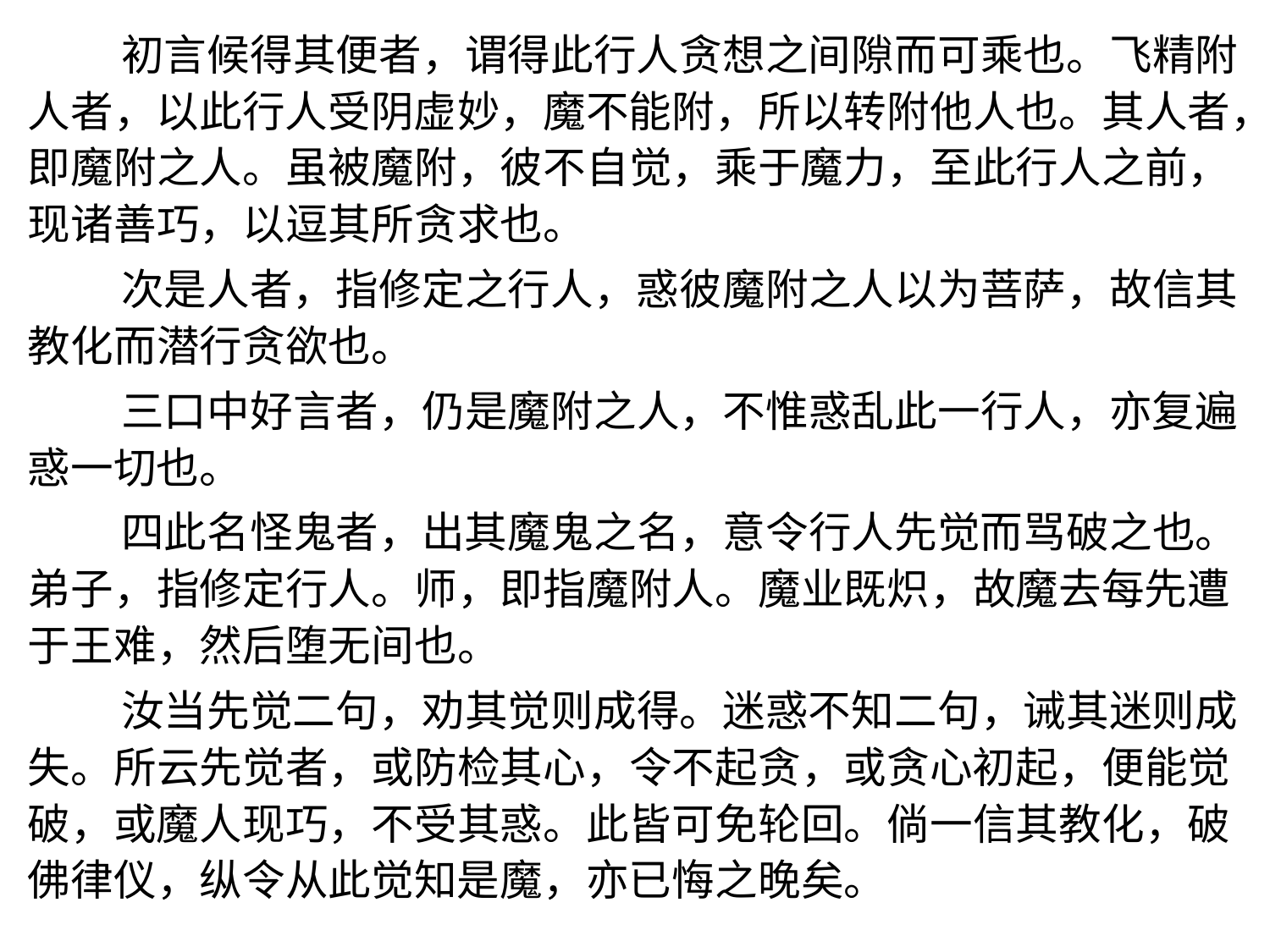

初言候得其便者，谓得此行人贪想之间隙而可乘也。飞精附人者，以此行人受阴虚妙，魔不能附，所以转附他人也。其人者，即魔附之人。虽被魔附，彼不自觉，乘于魔力，至此行人之前，现诸善巧，以逗其所贪求也。
         次是人者，指修定之行人，惑彼魔附之人以为菩萨，故信其教化而潜行贪欲也。
         三口中好言者，仍是魔附之人，不惟惑乱此一行人，亦复遍惑一切也。
         四此名怪鬼者，出其魔鬼之名，意令行人先觉而骂破之也。弟子，指修定行人。师，即指魔附人。魔业既炽，故魔去每先遭于王难，然后堕无间也。
         汝当先觉二句，劝其觉则成得。迷惑不知二句，诫其迷则成失。所云先觉者，或防检其心，令不起贪，或贪心初起，便能觉破，或魔人现巧，不受其惑。此皆可免轮回。倘一信其教化，破佛律仪，纵令从此觉知是魔，亦已悔之晚矣。